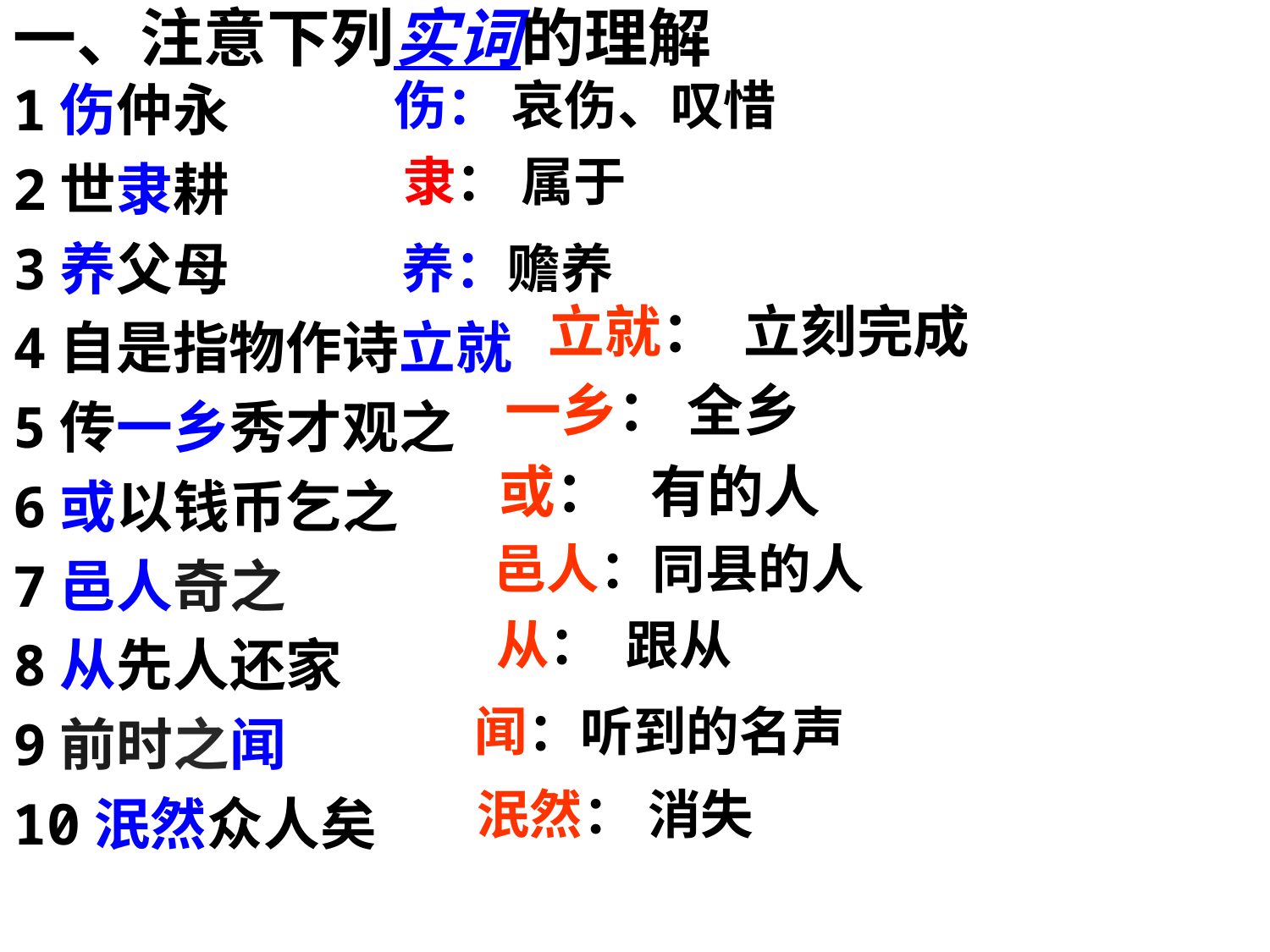

# 一、注意下列实词的理解
1伤仲永
2世隶耕
3养父母
4自是指物作诗立就
5传一乡秀才观之
6或以钱币乞之
7邑人奇之
8从先人还家
9前时之闻
10泯然众人矣

伤： 哀伤、叹惜
隶： 属于
养：赡养
立就：  立刻完成
一乡： 全乡
或：   有的人
邑人：同县的人
从：  跟从
闻：听到的名声
泯然： 消失